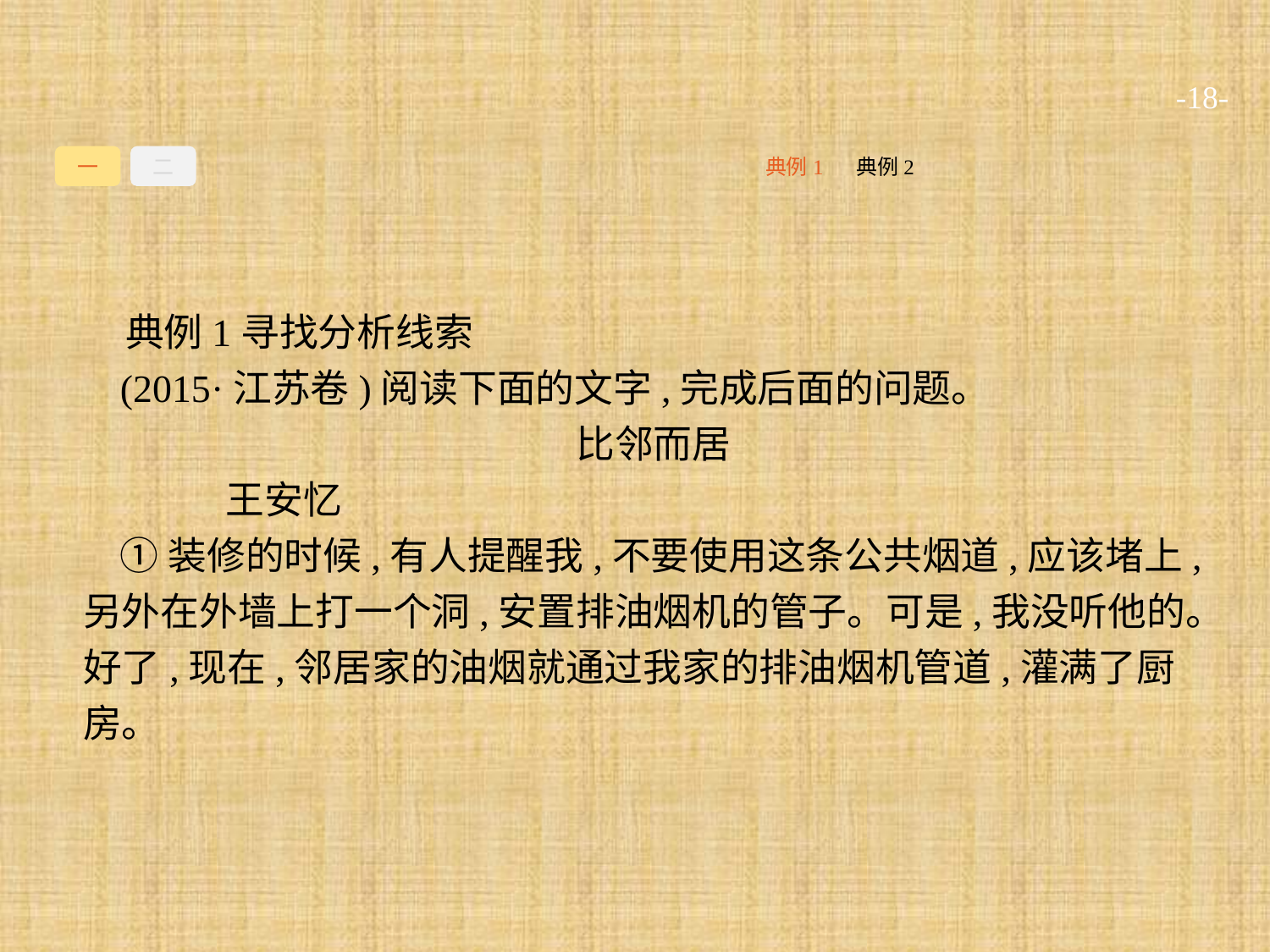

-18-
一
二
典例2
典例1
典例1寻找分析线索
(2015·江苏卷)阅读下面的文字,完成后面的问题。
比邻而居
	王安忆
①装修的时候,有人提醒我,不要使用这条公共烟道,应该堵上,另外在外墙上打一个洞,安置排油烟机的管子。可是,我没听他的。好了,现在,邻居家的油烟就通过我家的排油烟机管道,灌满了厨房。